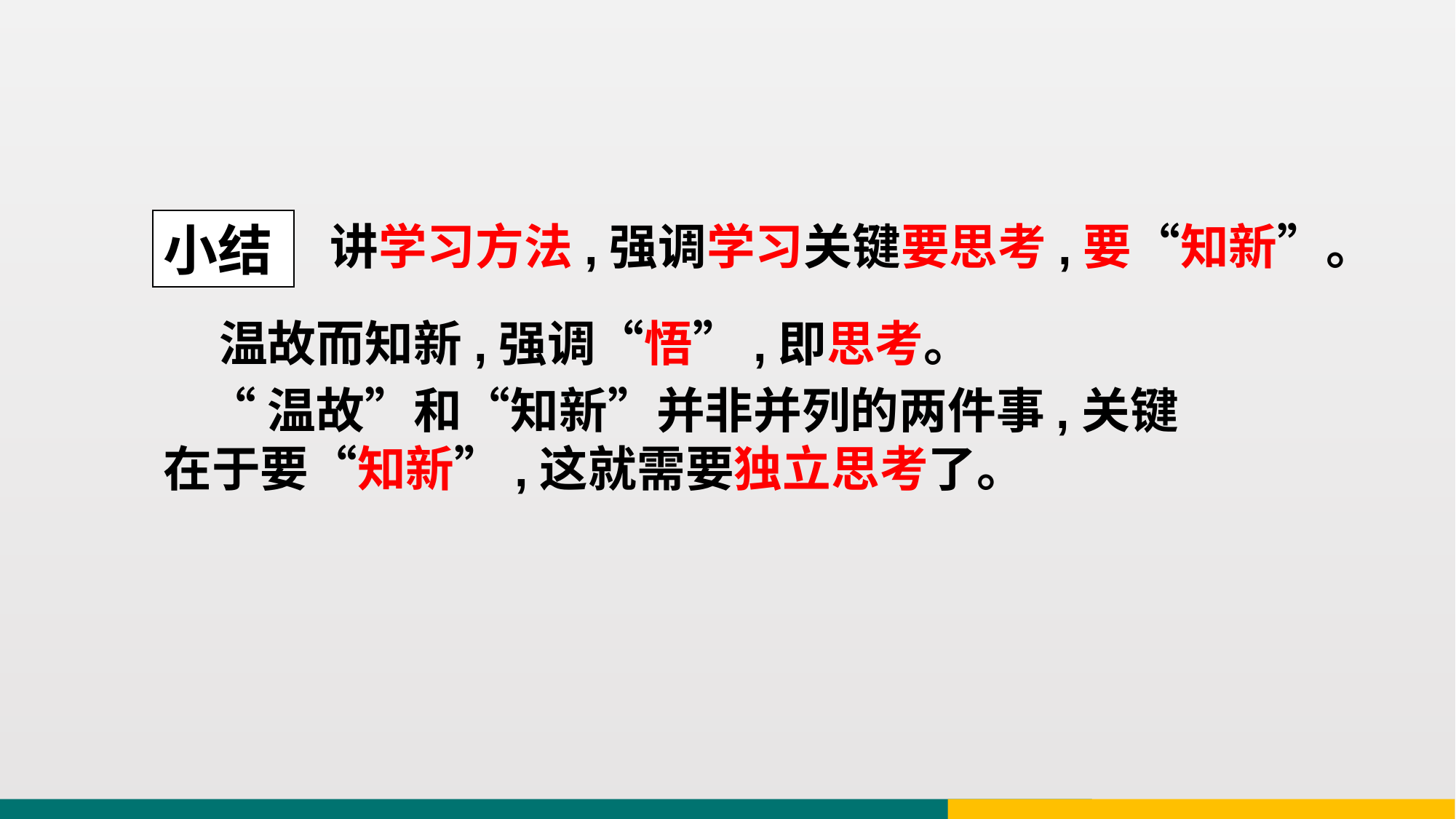

小结
讲学习方法,强调学习关键要思考,要“知新”。

    温故而知新,强调“悟”,即思考。

    “温故”和“知新”并非并列的两件事,关键在于要“知新”,这就需要独立思考了。